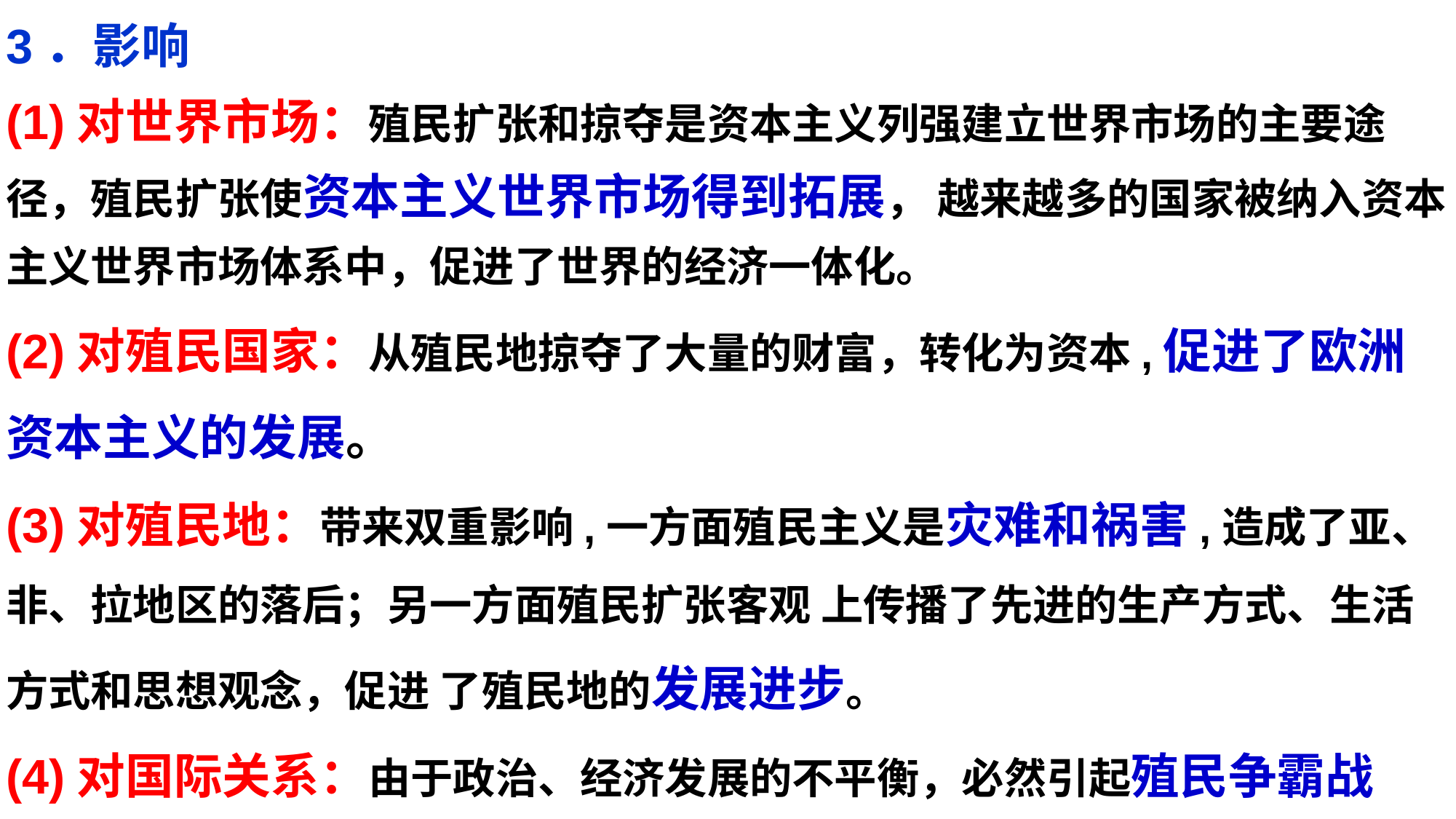

3．影响
(1)对世界市场：殖民扩张和掠夺是资本主义列强建立世界市场的主要途径，殖民扩张使资本主义世界市场得到拓展， 越来越多的国家被纳入资本主义世界市场体系中，促进了世界的经济一体化。
(2)对殖民国家：从殖民地掠夺了大量的财富，转化为资本,促进了欧洲资本主义的发展。
(3)对殖民地：带来双重影响,一方面殖民主义是灾难和祸害,造成了亚、非、拉地区的落后；另一方面殖民扩张客观 上传播了先进的生产方式、生活方式和思想观念，促进 了殖民地的发展进步。
(4)对国际关系：由于政治、经济发展的不平衡，必然引起殖民争霸战争。